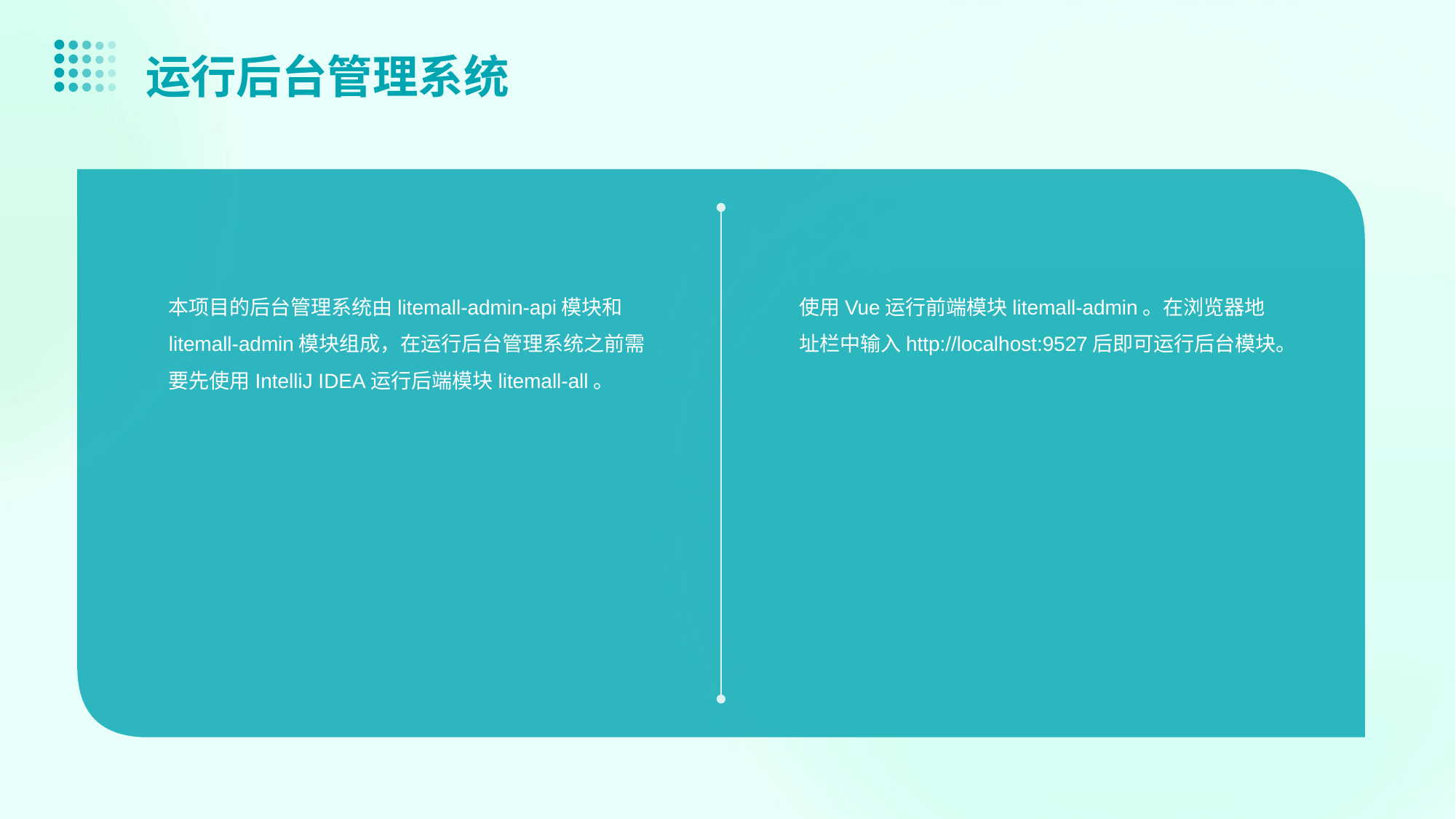

运行后台管理系统

本项目的后台管理系统由litemall-admin-api模块和litemall-admin模块组成，在运行后台管理系统之前需要先使用IntelliJ IDEA运行后端模块litemall-all。
使用Vue运行前端模块litemall-admin。在浏览器地址栏中输入http://localhost:9527后即可运行后台模块。